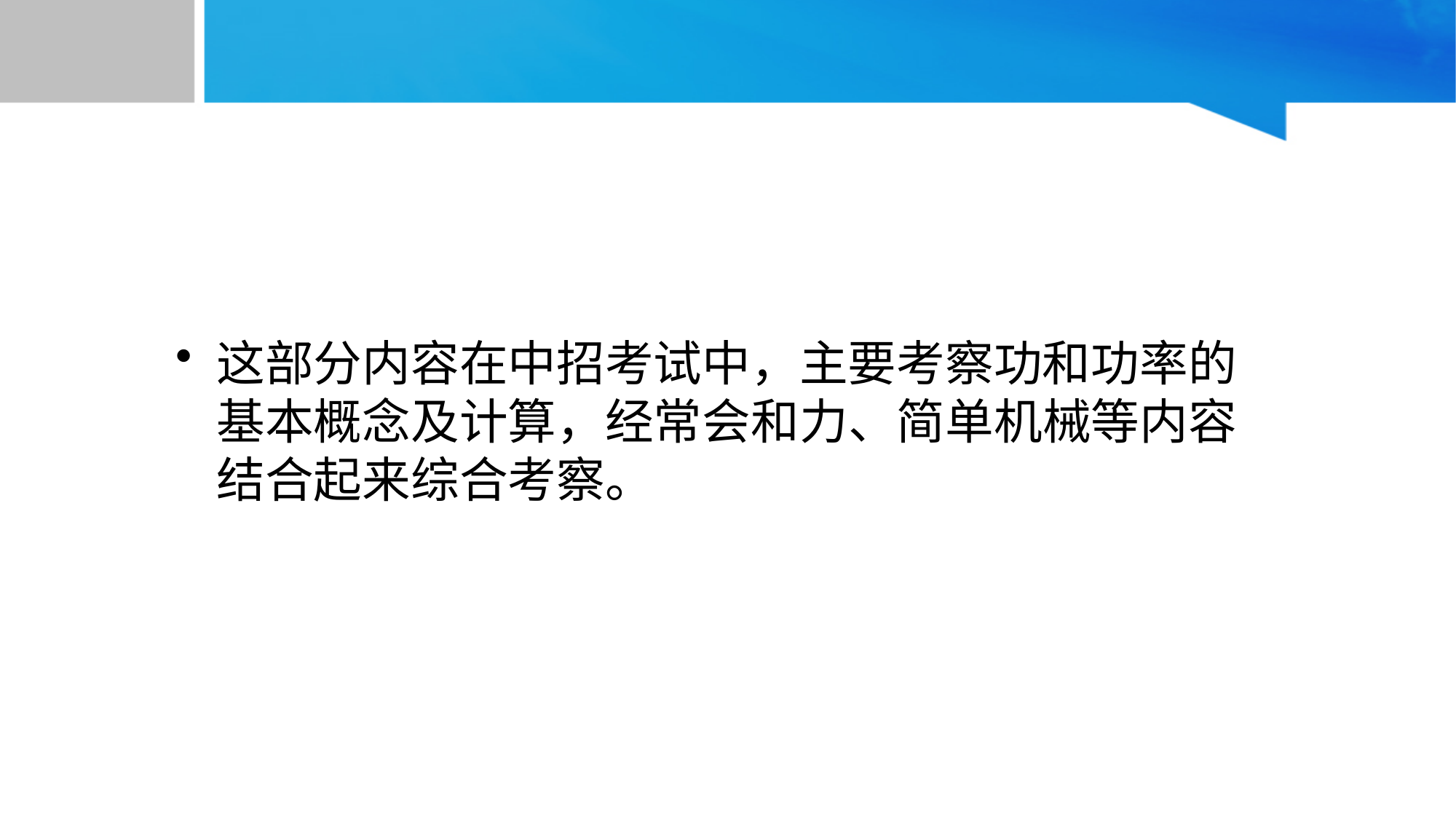

这部分内容在中招考试中，主要考察功和功率的基本概念及计算，经常会和力、简单机械等内容结合起来综合考察。